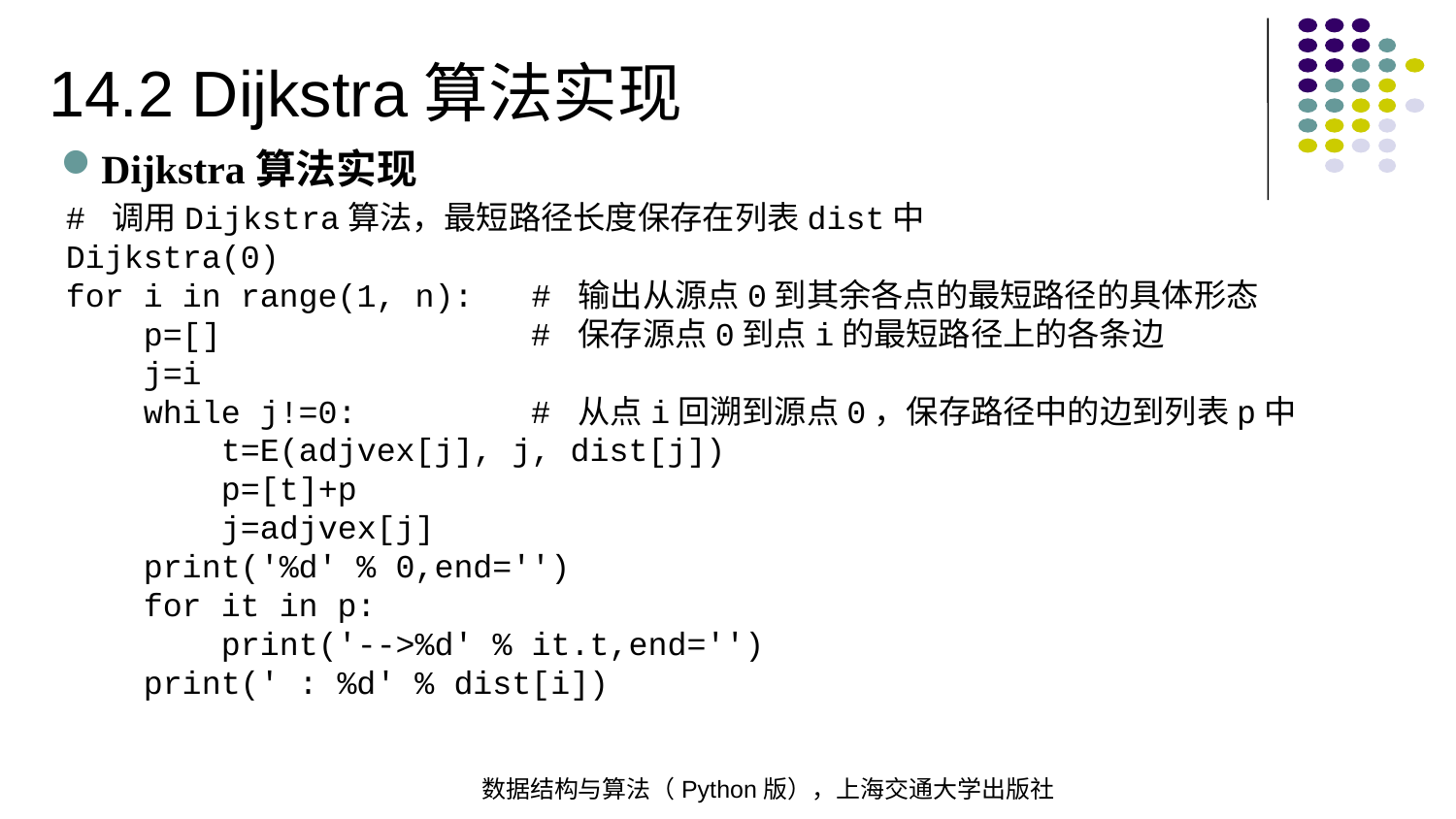

14.2 Dijkstra算法实现
Dijkstra算法实现
# 调用Dijkstra算法，最短路径长度保存在列表dist中
Dijkstra(0)
for i in range(1, n):   # 输出从源点0到其余各点的最短路径的具体形态
    p=[]                # 保存源点0到点i的最短路径上的各条边
    j=i
    while j!=0:         # 从点i回溯到源点0，保存路径中的边到列表p中
        t=E(adjvex[j], j, dist[j])
        p=[t]+p
        j=adjvex[j]
    print('%d' % 0,end='')
    for it in p:
        print('-->%d' % it.t,end='')
    print(' : %d' % dist[i])